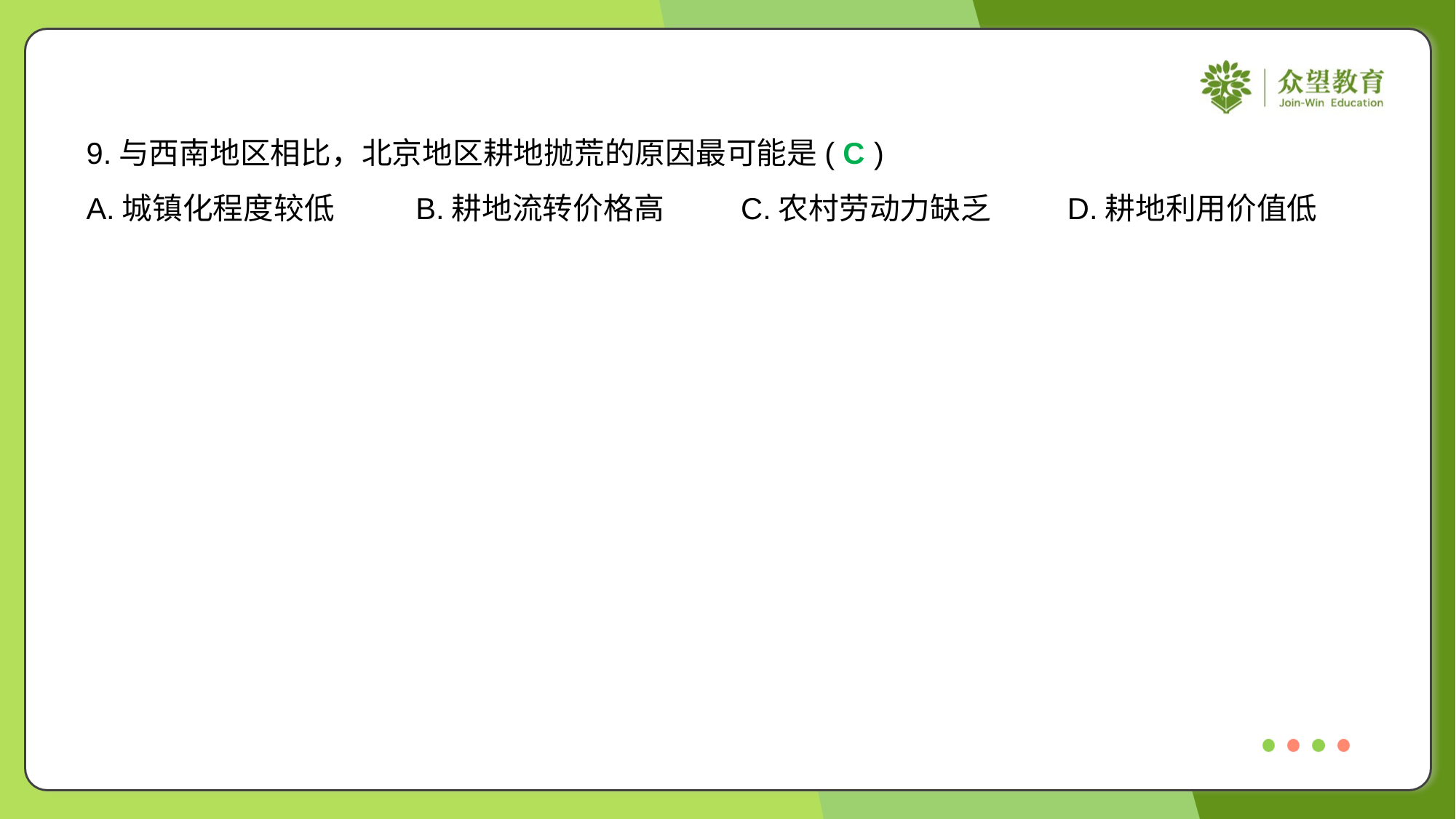

9.与西南地区相比，北京地区耕地抛荒的原因最可能是(     )
C
A.城镇化程度较低	B.耕地流转价格高	C.农村劳动力缺乏	D.耕地利用价值低